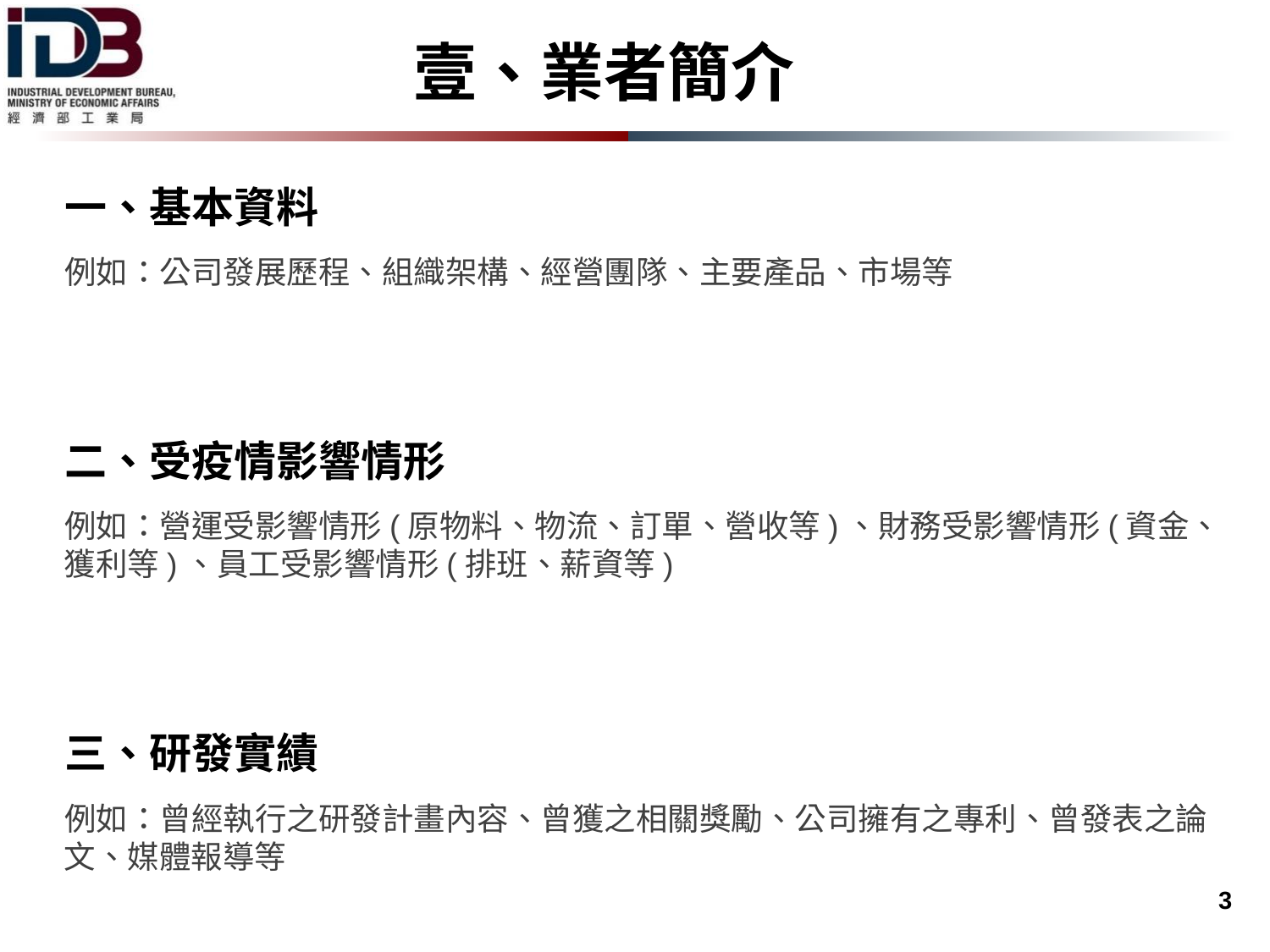

壹、業者簡介
一、基本資料
例如：公司發展歷程、組織架構、經營團隊、主要產品、市場等

二、受疫情影響情形
例如：營運受影響情形(原物料、物流、訂單、營收等)、財務受影響情形(資金、獲利等)、員工受影響情形(排班、薪資等)

三、研發實績
例如：曾經執行之研發計畫內容、曾獲之相關獎勵、公司擁有之專利、曾發表之論文、媒體報導等
 3